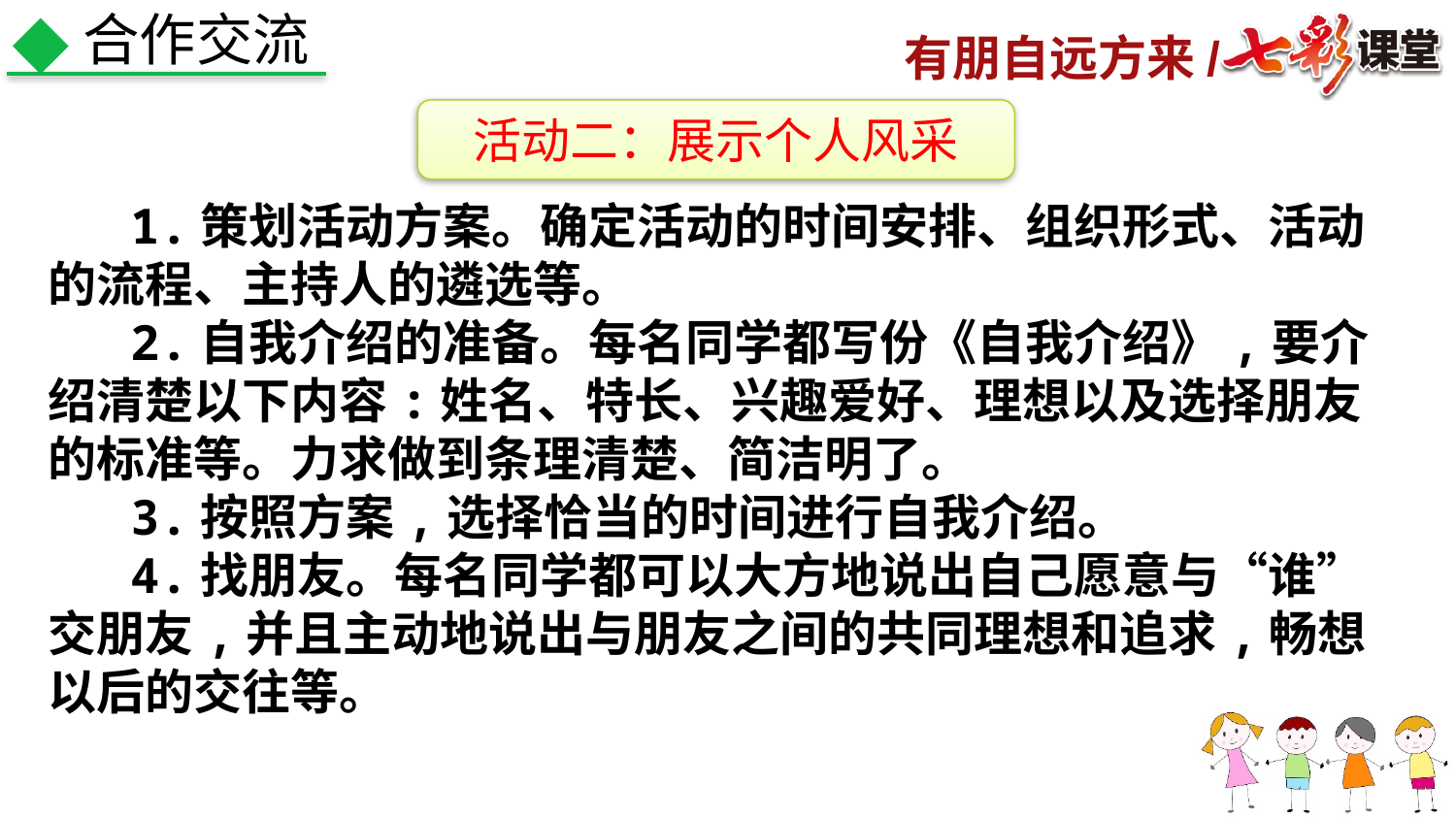

合作交流

活动二：展示个人风采
　  1.策划活动方案。确定活动的时间安排、组织形式、活动的流程、主持人的遴选等。
　  2.自我介绍的准备。每名同学都写份《自我介绍》,要介绍清楚以下内容:姓名、特长、兴趣爱好、理想以及选择朋友的标准等。力求做到条理清楚、简洁明了。
　  3.按照方案,选择恰当的时间进行自我介绍。
　  4.找朋友。每名同学都可以大方地说出自己愿意与“谁”交朋友,并且主动地说出与朋友之间的共同理想和追求,畅想以后的交往等。